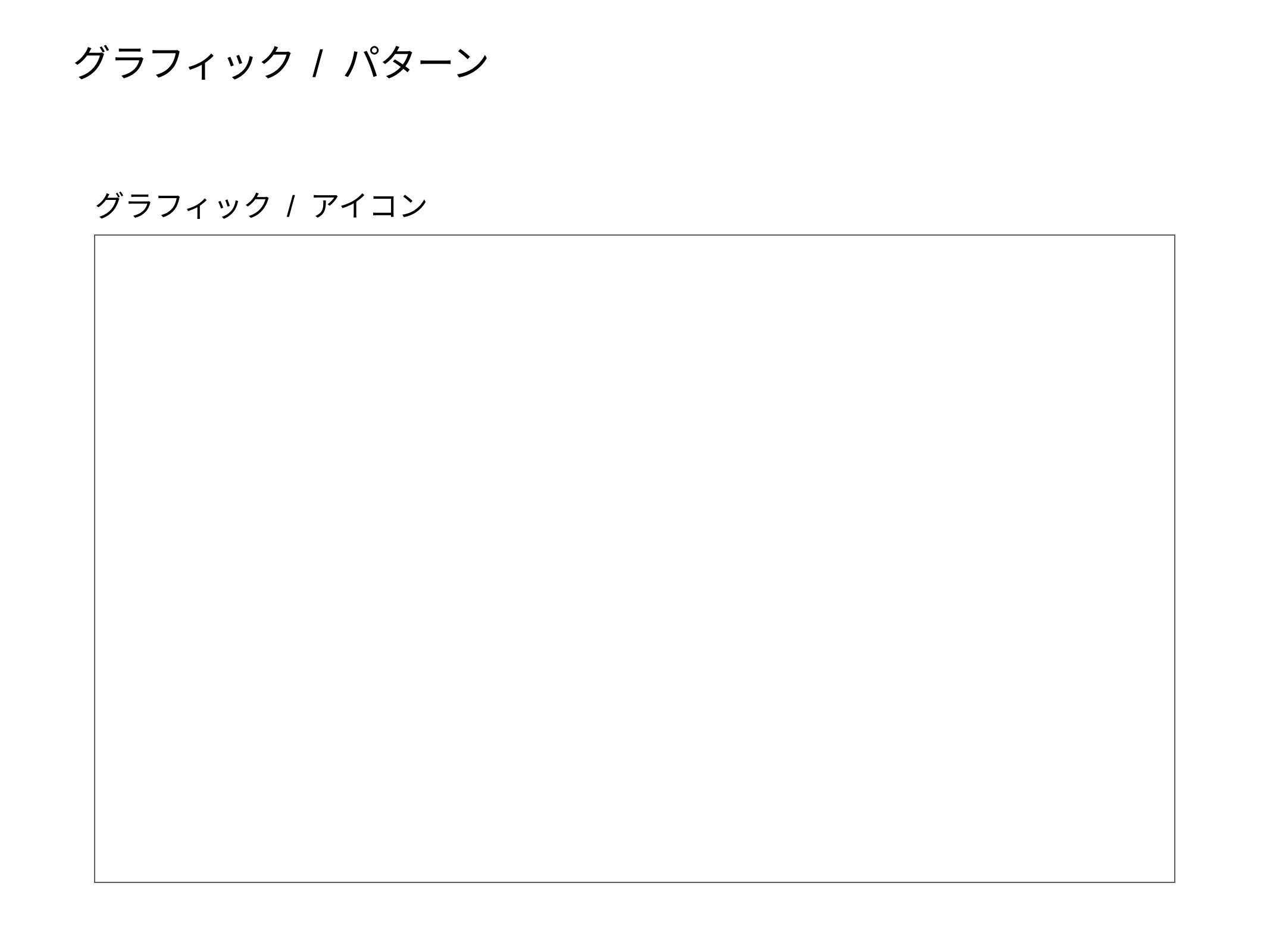

# グラフィック / パターン
グラフィック / アイコン

46